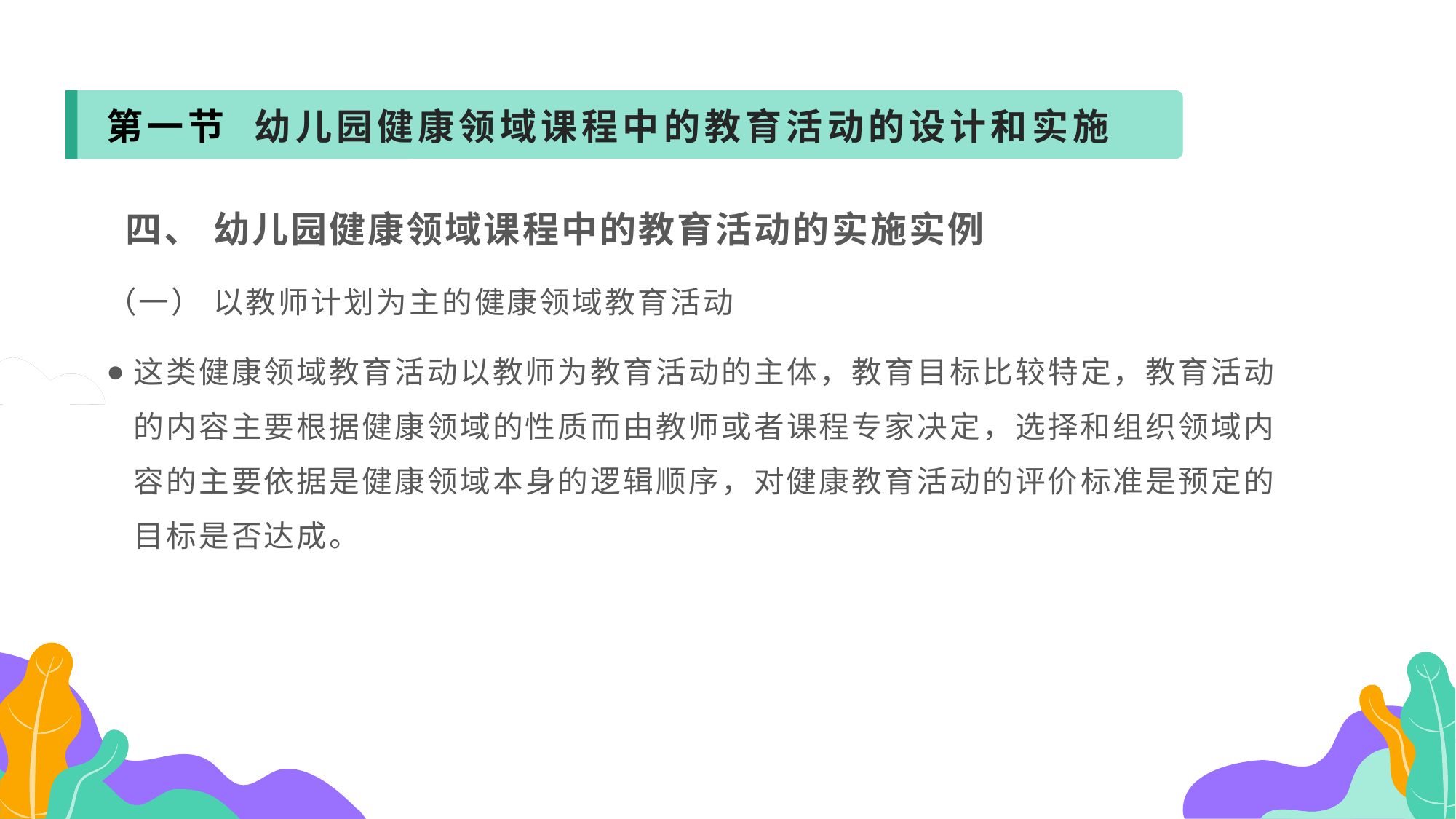

第一节  幼儿园健康领域课程中的教育活动的设计和实施
 四、 幼儿园健康领域课程中的教育活动的实施实例
（一） 以教师计划为主的健康领域教育活动
这类健康领域教育活动以教师为教育活动的主体，教育目标比较特定，教育活动的内容主要根据健康领域的性质而由教师或者课程专家决定，选择和组织领域内容的主要依据是健康领域本身的逻辑顺序，对健康教育活动的评价标准是预定的目标是否达成。